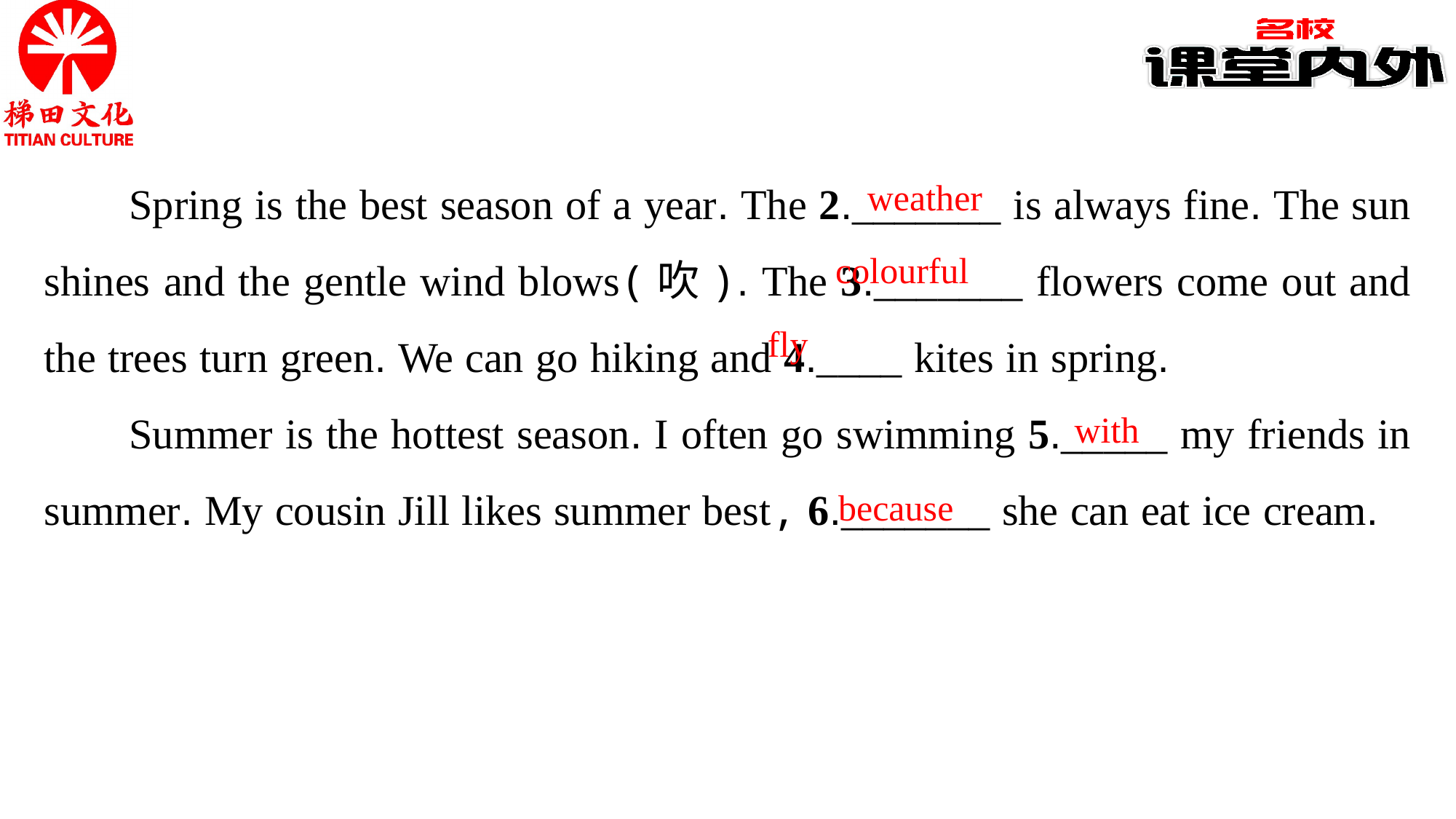

Spring is the best season of a year. The 2._______ is always fine. The sun shines and the gentle wind blows(吹). The 3._______ flowers come out and the trees turn green. We can go hiking and 4.____ kites in spring.
Summer is the hottest season. I often go swimming 5._____ my friends in summer. My cousin Jill likes summer best, 6._______ she can eat ice cream.
weather
colourful
fly
with
because